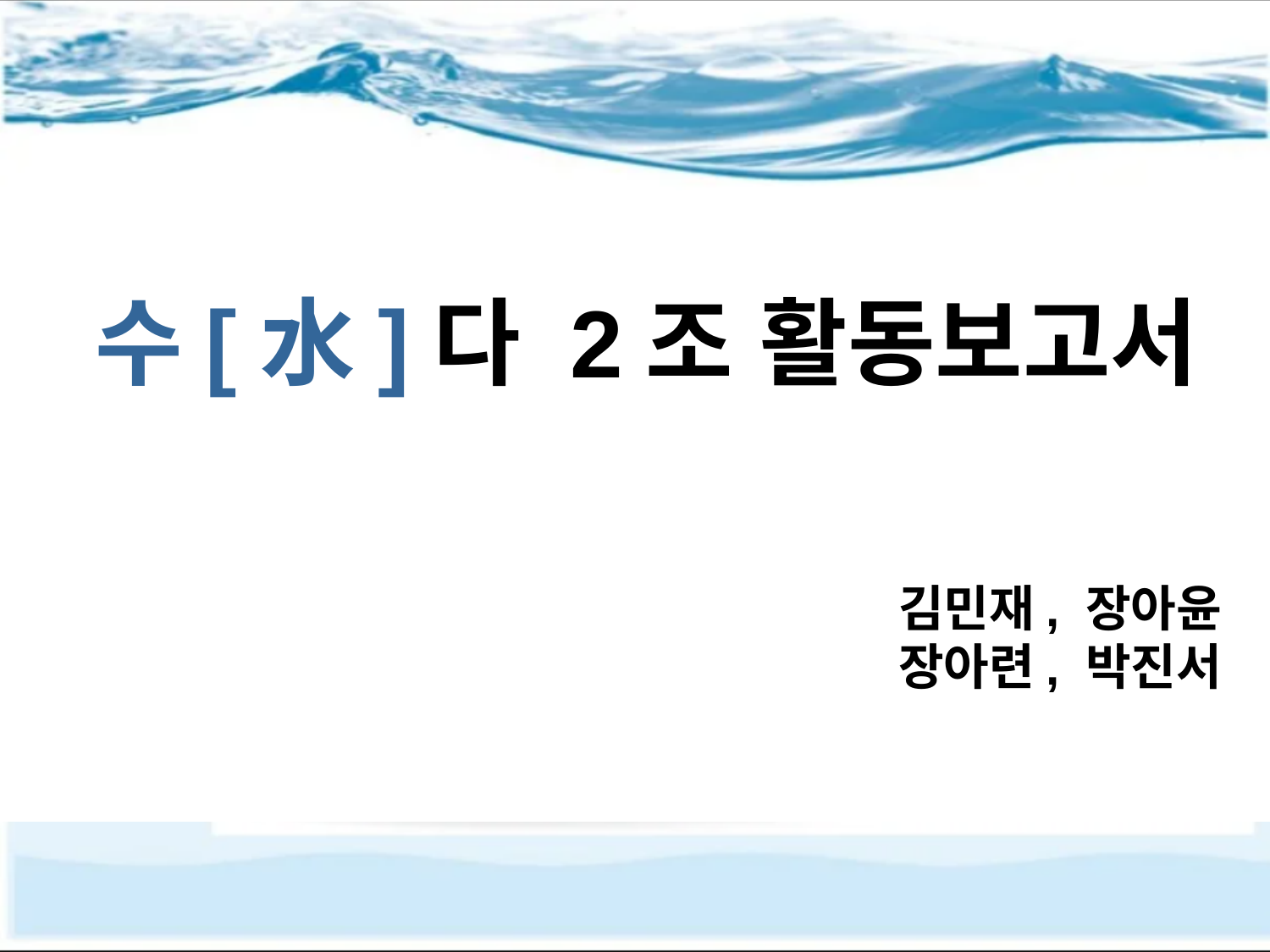

수[水]다 2조 활동보고서
김민재, 장아윤
장아련, 박진서